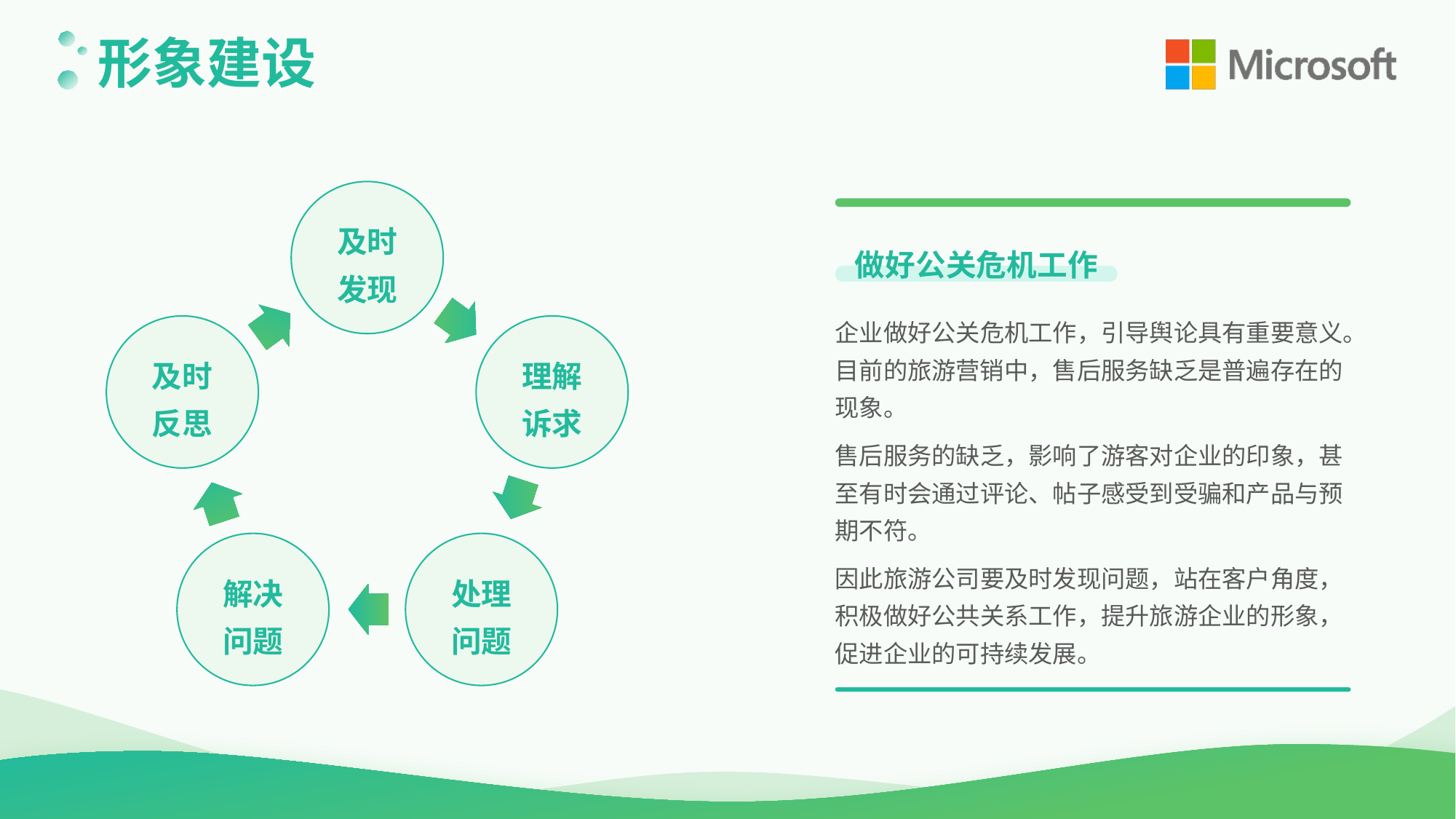

形象建设

及时
发现

做好公关危机工作

企业做好公关危机工作，引导舆论具有重要意义。目前的旅游营销中，售后服务缺乏是普遍存在的现象。

及时
反思

理解
诉求
售后服务的缺乏，影响了游客对企业的印象，甚至有时会通过评论、帖子感受到受骗和产品与预期不符。

解决
问题

处理
问题
因此旅游公司要及时发现问题，站在客户角度，积极做好公共关系工作，提升旅游企业的形象，促进企业的可持续发展。